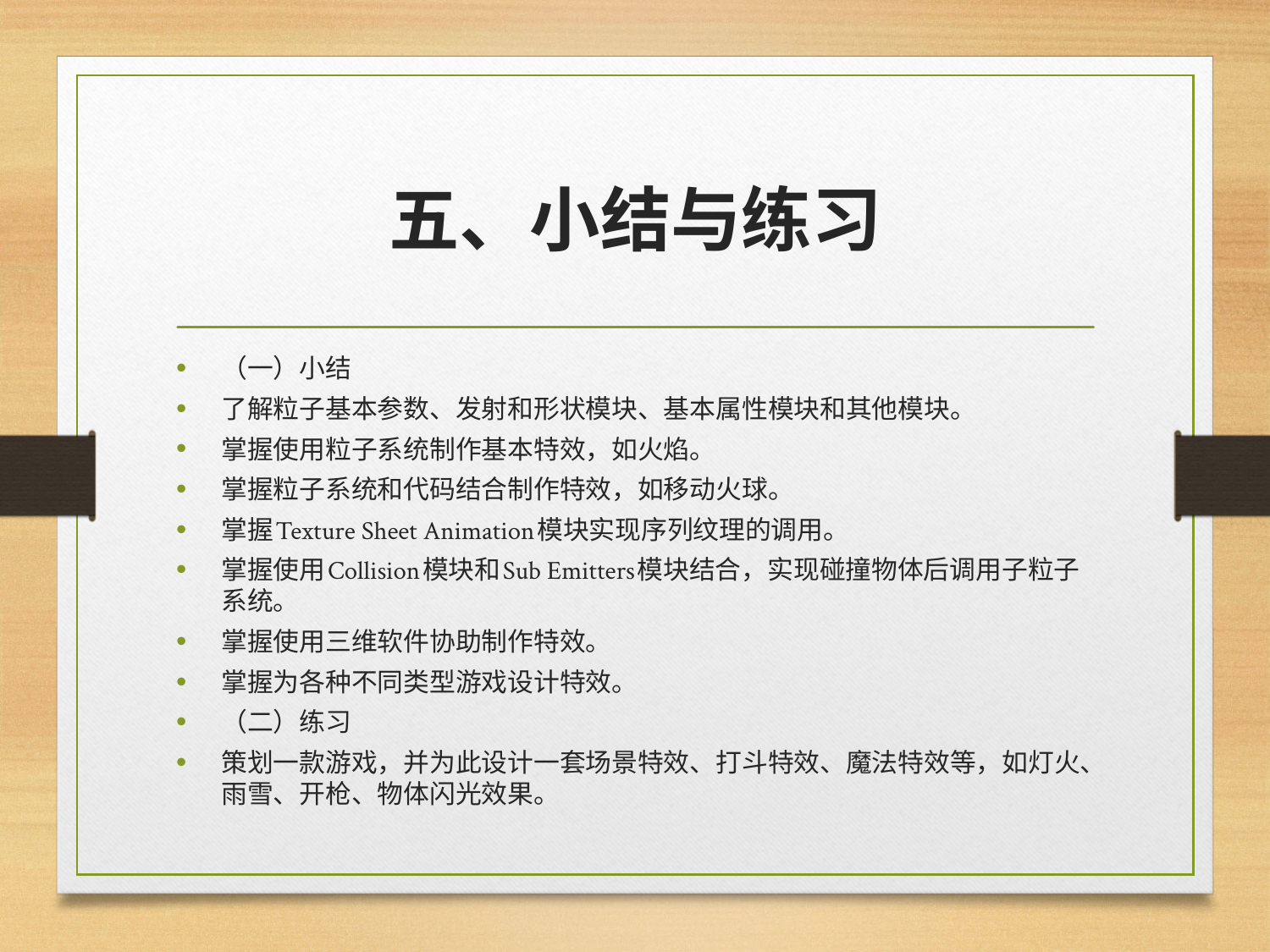

# 五、小结与练习
（一）小结
了解粒子基本参数、发射和形状模块、基本属性模块和其他模块。
掌握使用粒子系统制作基本特效，如火焰。
掌握粒子系统和代码结合制作特效，如移动火球。
掌握Texture Sheet Animation模块实现序列纹理的调用。
掌握使用Collision模块和Sub Emitters模块结合，实现碰撞物体后调用子粒子系统。
掌握使用三维软件协助制作特效。
掌握为各种不同类型游戏设计特效。
（二）练习
策划一款游戏，并为此设计一套场景特效、打斗特效、魔法特效等，如灯火、雨雪、开枪、物体闪光效果。